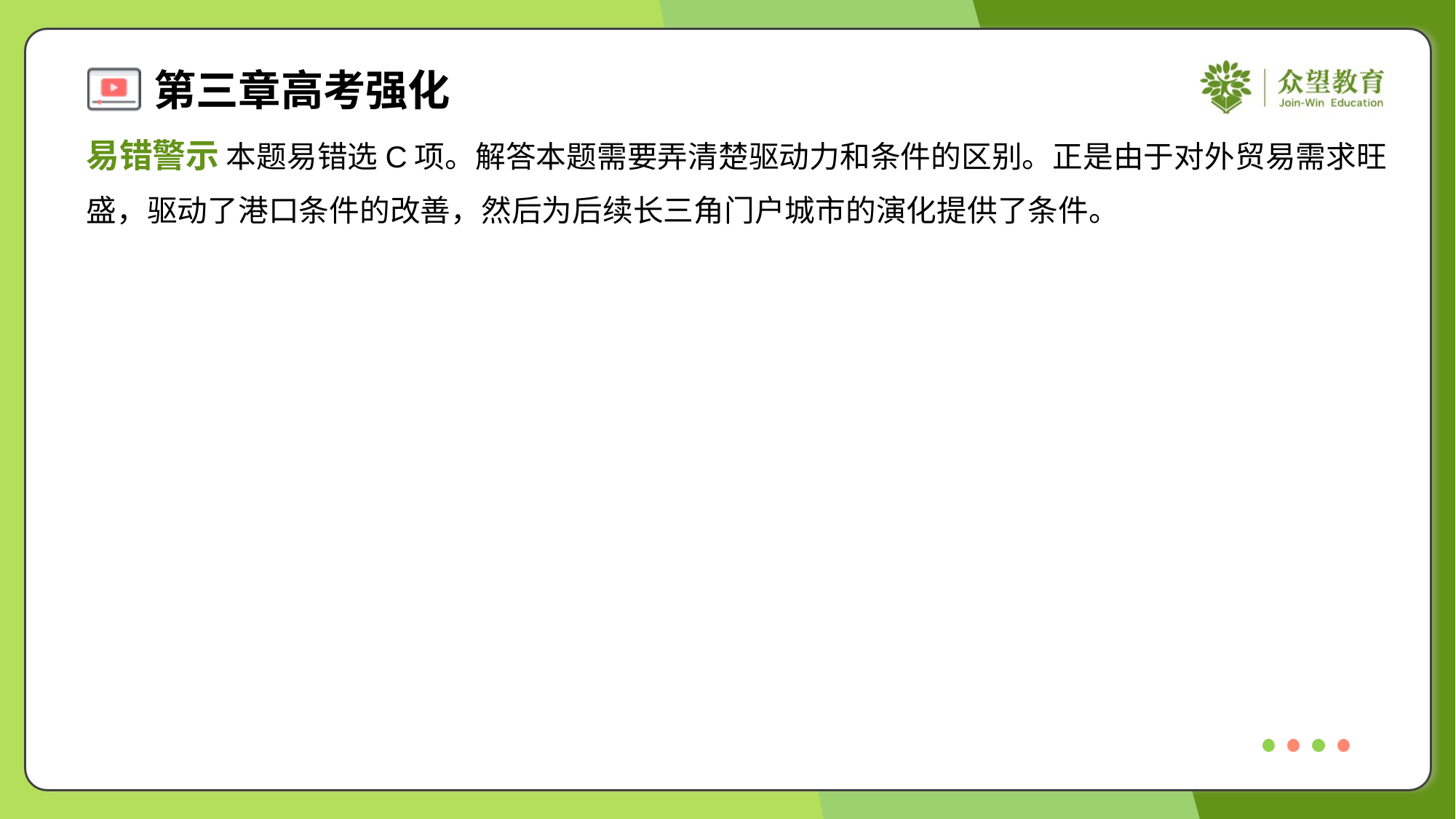

易错警示 本题易错选C项。解答本题需要弄清楚驱动力和条件的区别。正是由于对外贸易需求旺
盛，驱动了港口条件的改善，然后为后续长三角门户城市的演化提供了条件。